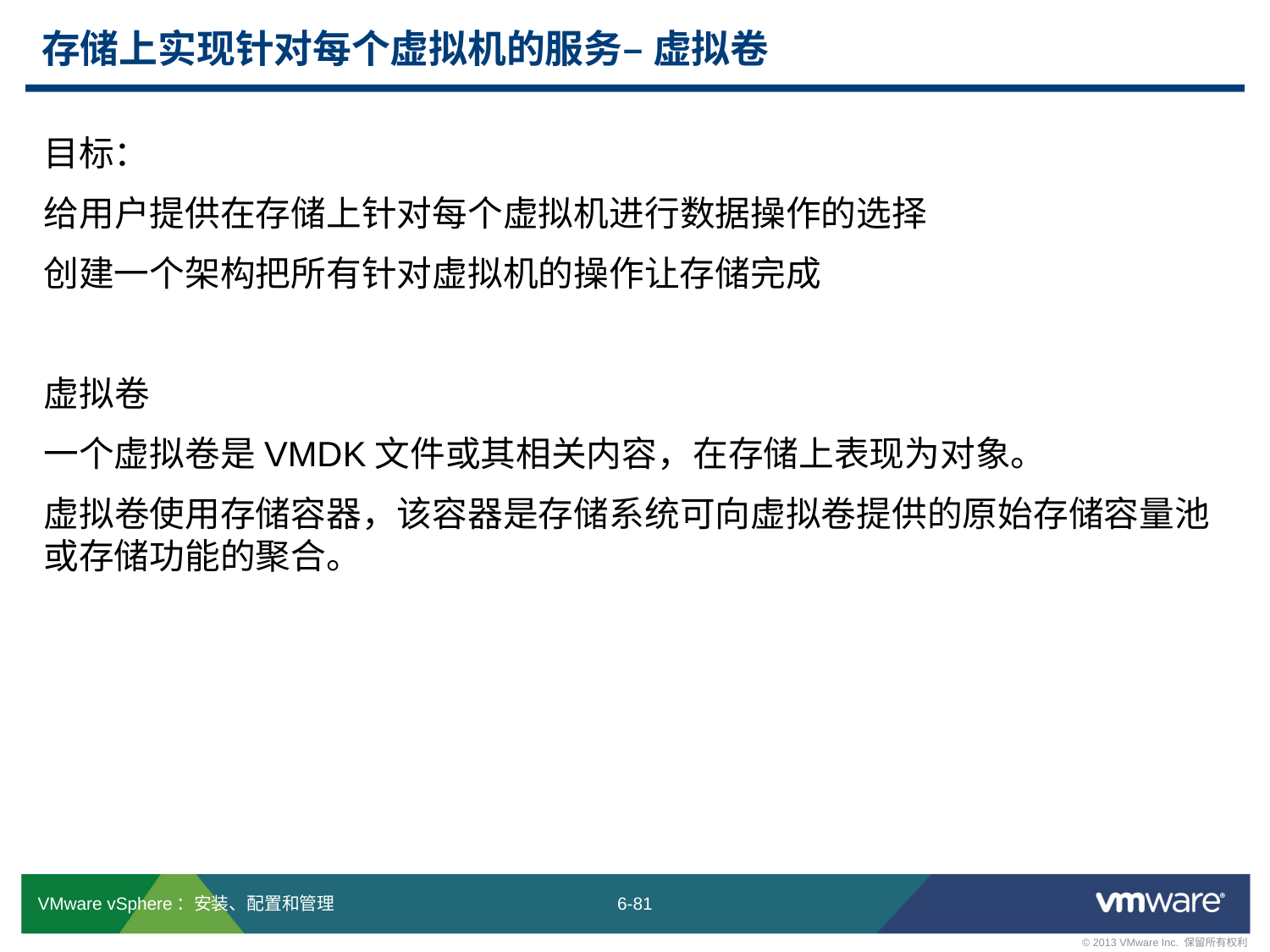

# 存储上实现针对每个虚拟机的服务– 虚拟卷
目标：
给用户提供在存储上针对每个虚拟机进行数据操作的选择
创建一个架构把所有针对虚拟机的操作让存储完成

虚拟卷
一个虚拟卷是VMDK文件或其相关内容，在存储上表现为对象。
虚拟卷使用存储容器，该容器是存储系统可向虚拟卷提供的原始存储容量池或存储功能的聚合。